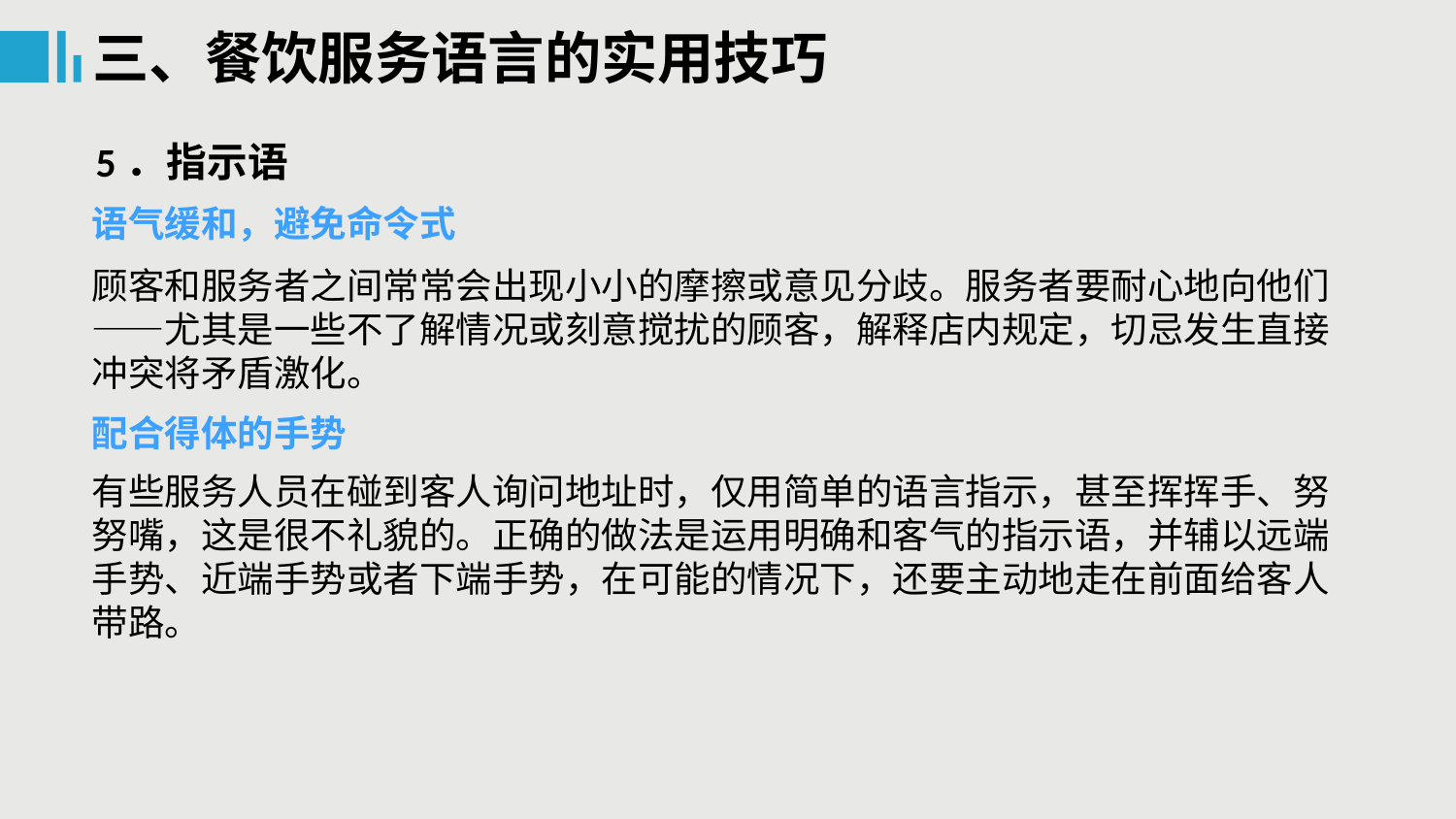

三、餐饮服务语言的实用技巧

5．指示语
语气缓和，避免命令式
顾客和服务者之间常常会出现小小的摩擦或意见分歧。服务者要耐心地向他们——尤其是一些不了解情况或刻意搅扰的顾客，解释店内规定，切忌发生直接冲突将矛盾激化。
配合得体的手势
有些服务人员在碰到客人询问地址时，仅用简单的语言指示，甚至挥挥手、努努嘴，这是很不礼貌的。正确的做法是运用明确和客气的指示语，并辅以远端手势、近端手势或者下端手势，在可能的情况下，还要主动地走在前面给客人带路。